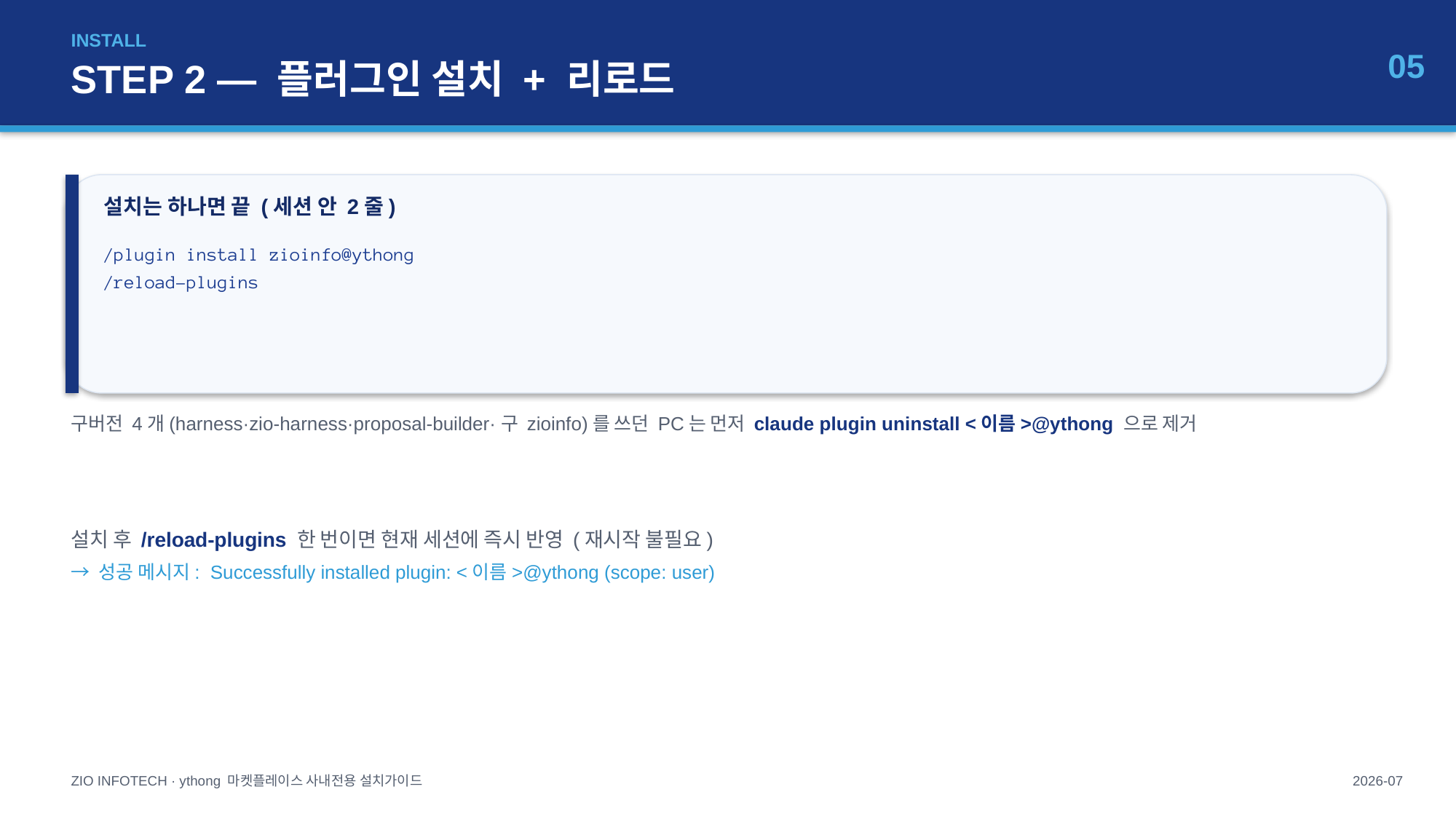

INSTALL
STEP 2 — 플러그인 설치 + 리로드
05

설치는 하나면 끝 (세션 안 2줄)
/plugin install zioinfo@ythong
/reload-plugins
구버전 4개(harness·zio-harness·proposal-builder·구 zioinfo)를 쓰던 PC는 먼저 claude plugin uninstall <이름>@ythong 으로 제거
설치 후 /reload-plugins 한 번이면 현재 세션에 즉시 반영 (재시작 불필요)
→ 성공 메시지:  Successfully installed plugin: <이름>@ythong (scope: user)
ZIO INFOTECH · ythong 마켓플레이스 사내전용 설치가이드
2026-07